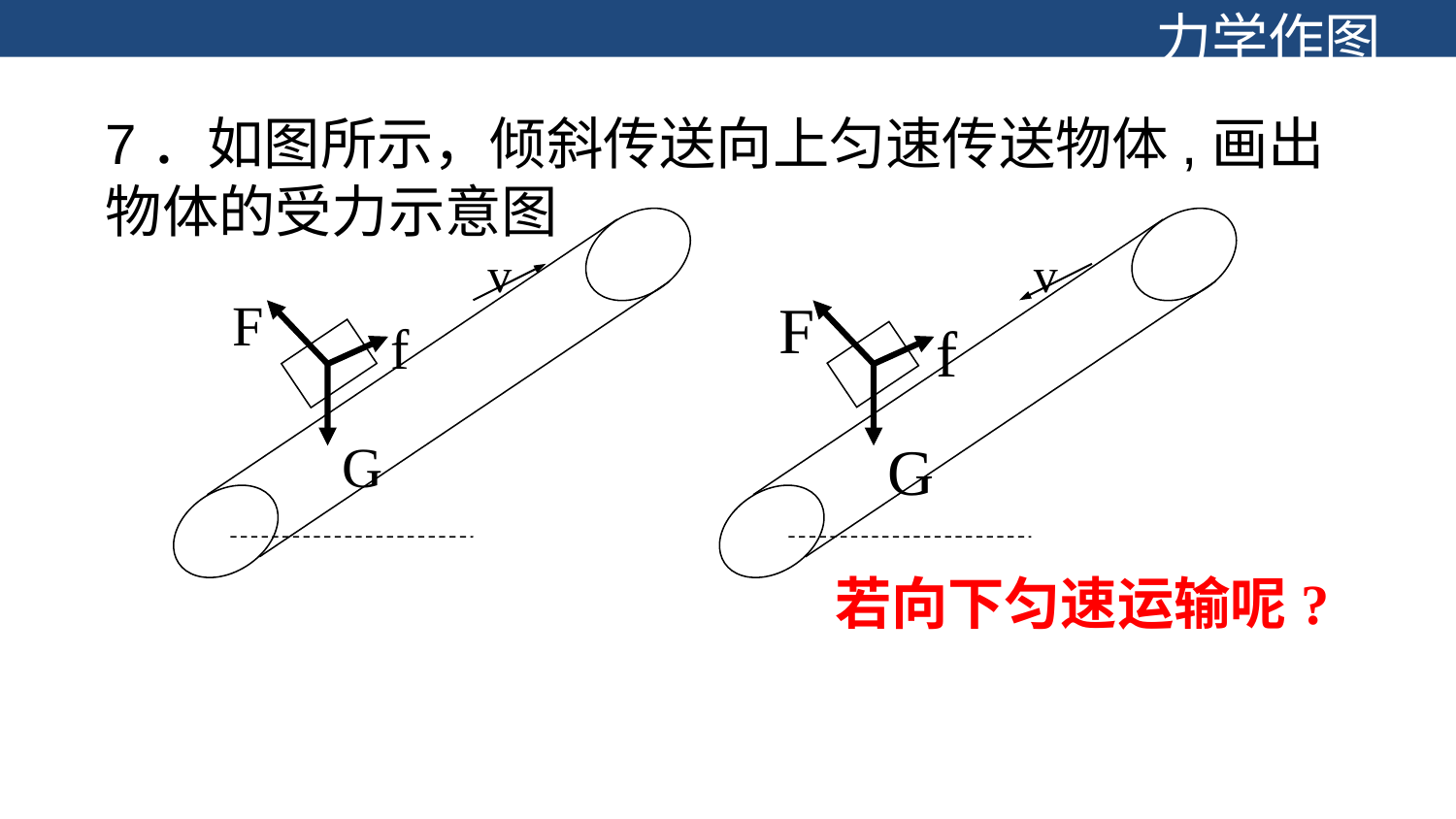

力学作图
7．如图所示，倾斜传送向上匀速传送物体,画出物体的受力示意图
v

v

F

G
F

G
f
f

若向下匀速运输呢?